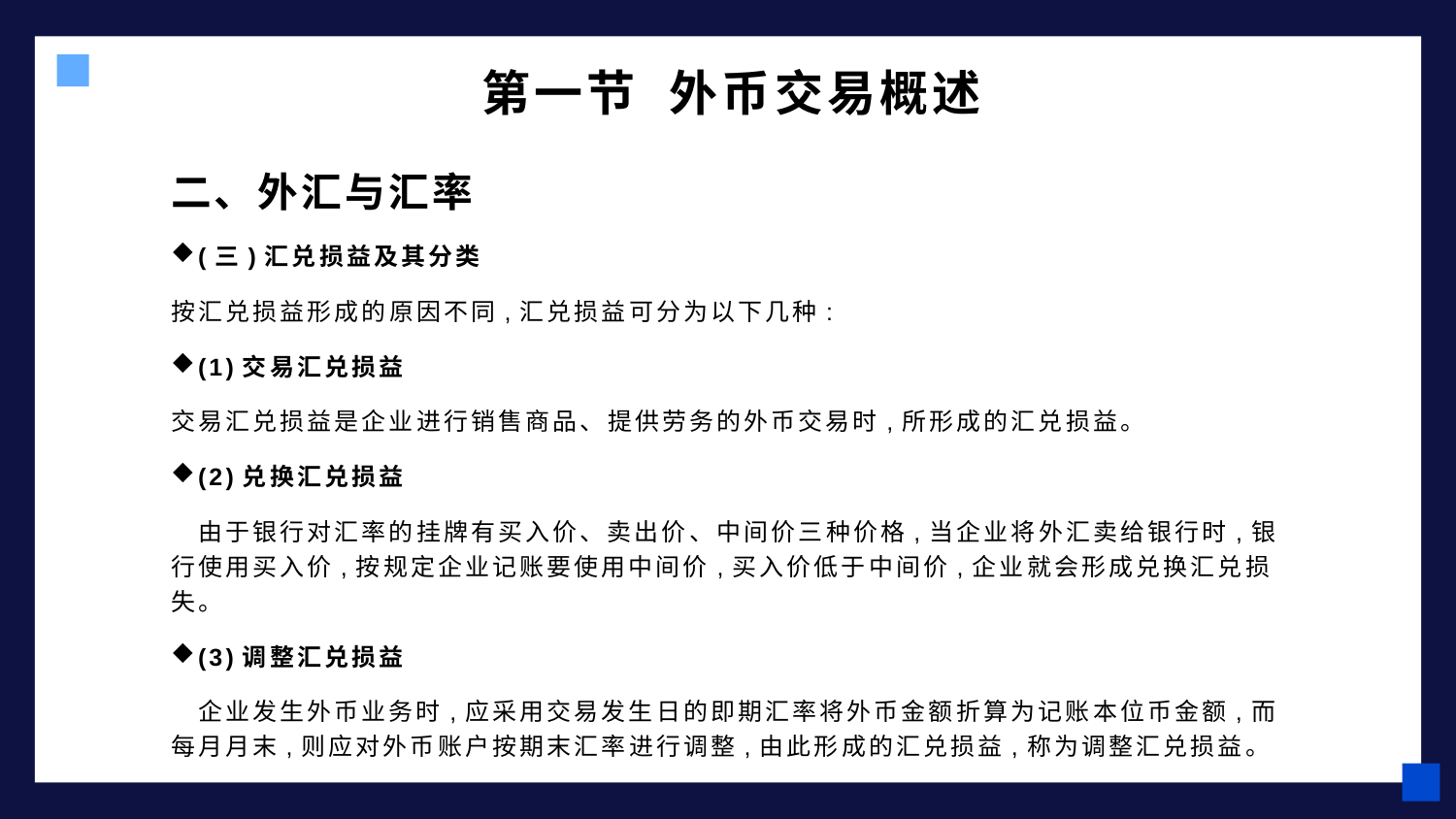

# 第一节  外币交易概述
二、外汇与汇率
(三)汇兑损益及其分类
按汇兑损益形成的原因不同,汇兑损益可分为以下几种:
(1)交易汇兑损益
交易汇兑损益是企业进行销售商品、提供劳务的外币交易时,所形成的汇兑损益。
(2)兑换汇兑损益
　由于银行对汇率的挂牌有买入价、卖出价、中间价三种价格,当企业将外汇卖给银行时,银行使用买入价,按规定企业记账要使用中间价,买入价低于中间价,企业就会形成兑换汇兑损失。
(3)调整汇兑损益
　企业发生外币业务时,应采用交易发生日的即期汇率将外币金额折算为记账本位币金额,而每月月末,则应对外币账户按期末汇率进行调整,由此形成的汇兑损益,称为调整汇兑损益。